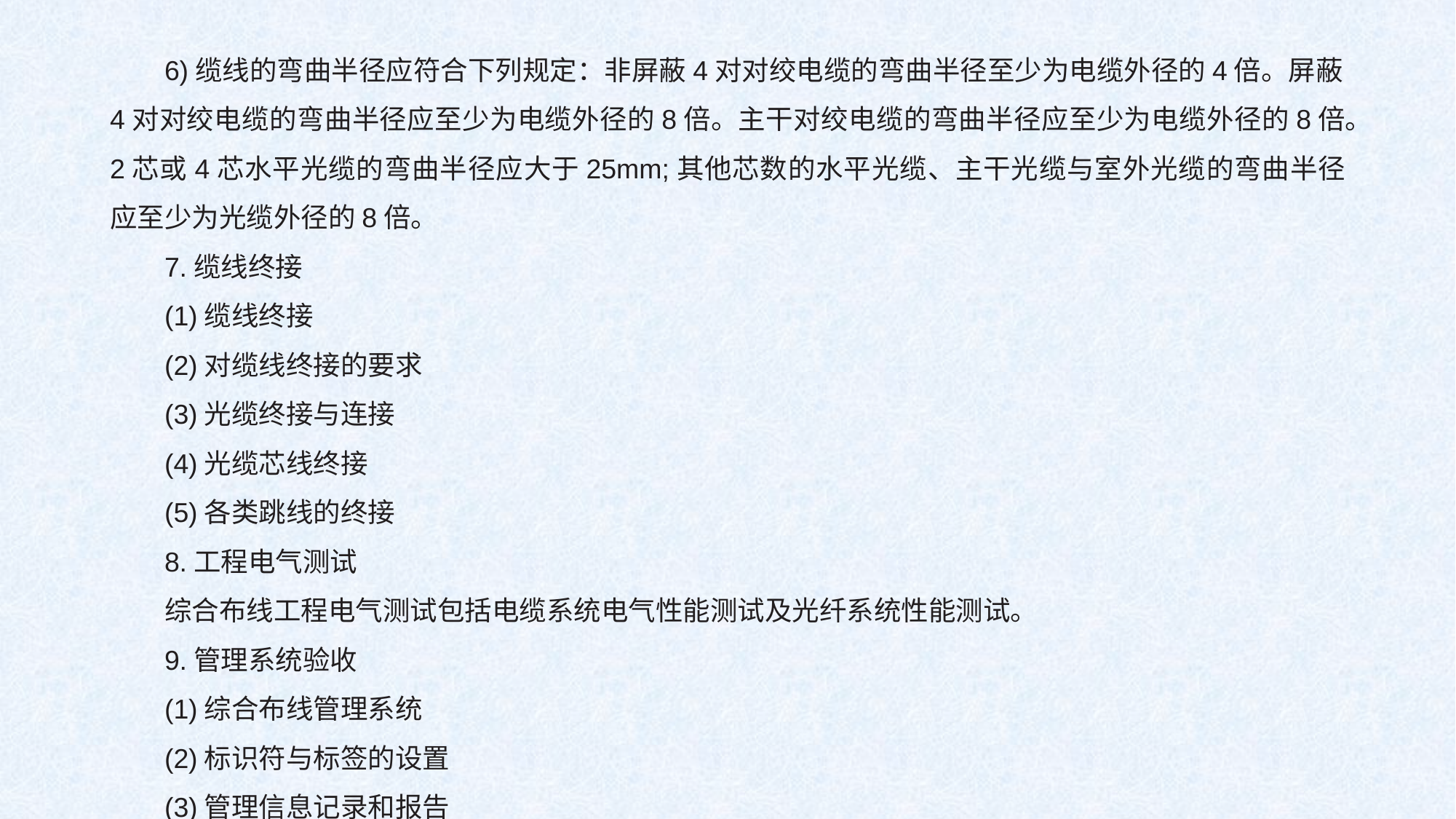

6)缆线的弯曲半径应符合下列规定：非屏蔽4对对绞电缆的弯曲半径至少为电缆外径的4倍。屏蔽4对对绞电缆的弯曲半径应至少为电缆外径的8倍。主干对绞电缆的弯曲半径应至少为电缆外径的8倍。2芯或4芯水平光缆的弯曲半径应大于25mm;其他芯数的水平光缆、主干光缆与室外光缆的弯曲半径应至少为光缆外径的8倍。
7.缆线终接
(1)缆线终接
(2)对缆线终接的要求
(3)光缆终接与连接
(4)光缆芯线终接
(5)各类跳线的终接
8.工程电气测试
综合布线工程电气测试包括电缆系统电气性能测试及光纤系统性能测试。
9.管理系统验收
(1)综合布线管理系统
(2)标识符与标签的设置
(3)管理信息记录和报告